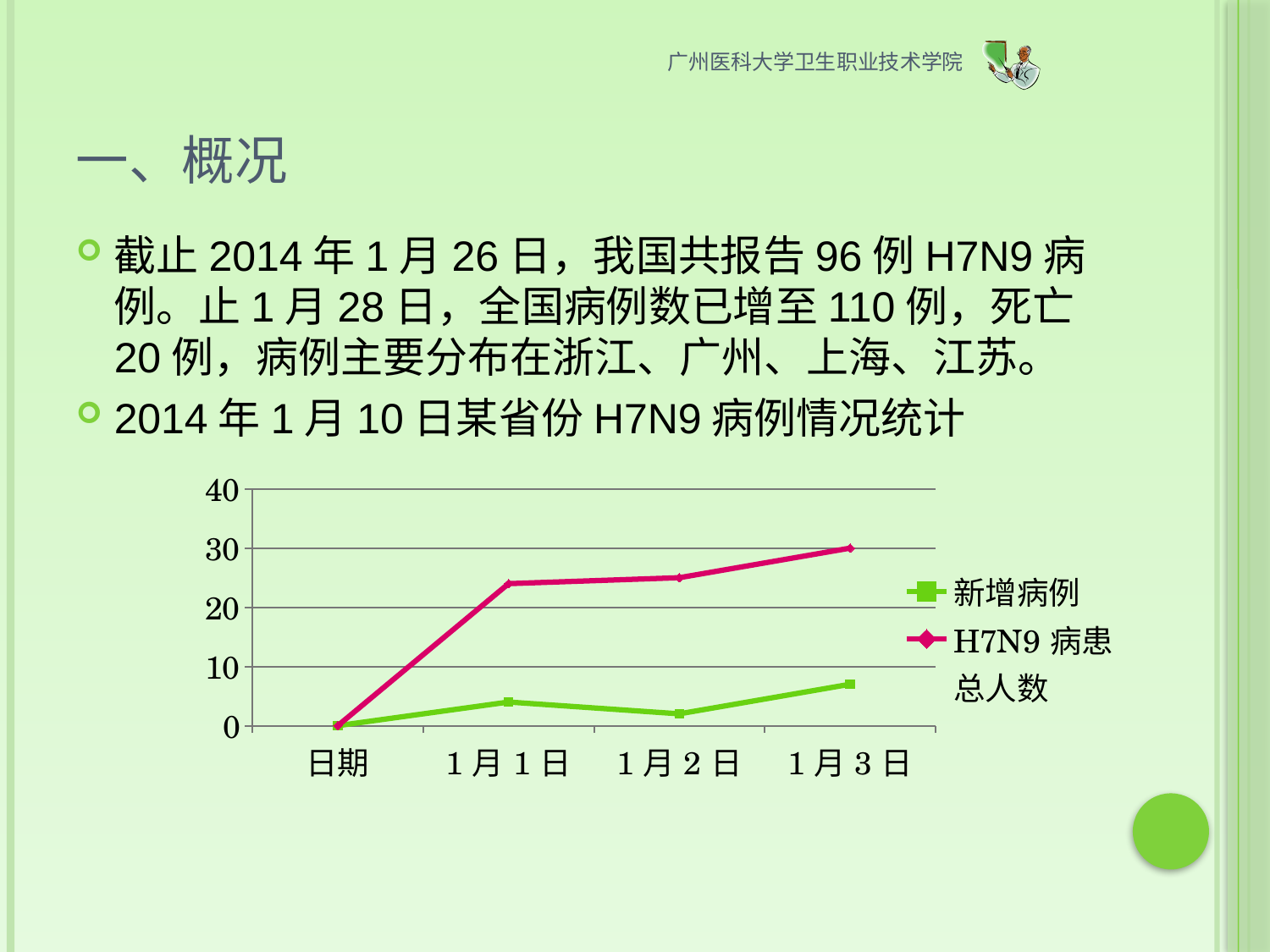

广州医科大学卫生职业技术学院
# 一、概况
截止2014年1月26日，我国共报告96例H7N9病例。止1月28日，全国病例数已增至110例，死亡 20例，病例主要分布在浙江、广州、上海、江苏。
2014年1月10日某省份H7N9病例情况统计

### Chart

| Category | 新增病例 | H7N9病患总人数 |
|---|---|---|
| 日期 | 0.0 | 0.0 |
| 1月1日 | 4.0 | 24.0 |
| 1月2日 | 2.0 | 25.0 |
| 1月3日 | 7.0 | 30.0 |